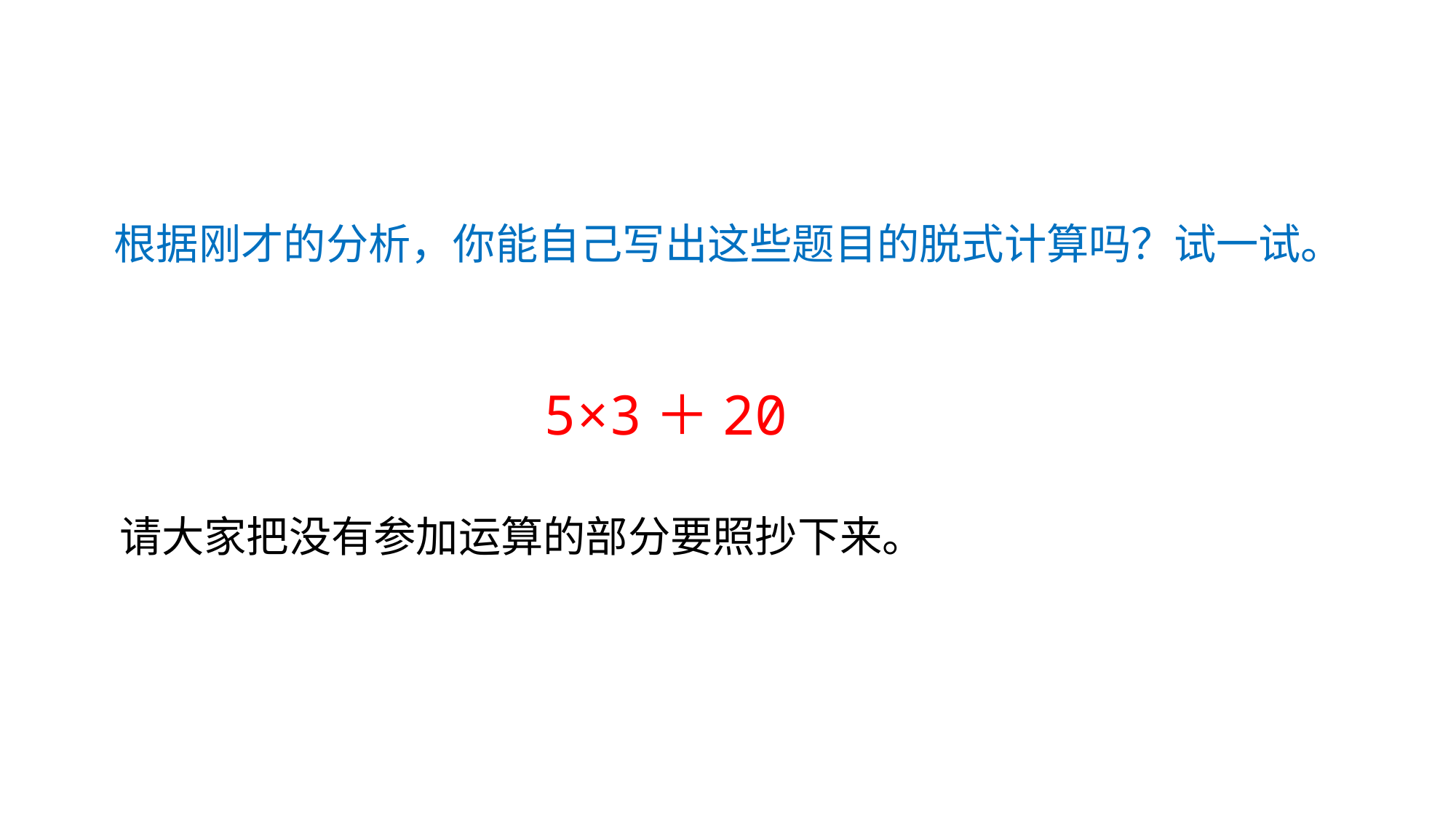

根据刚才的分析，你能自己写出这些题目的脱式计算吗？试一试。
5×3＋20
请大家把没有参加运算的部分要照抄下来。